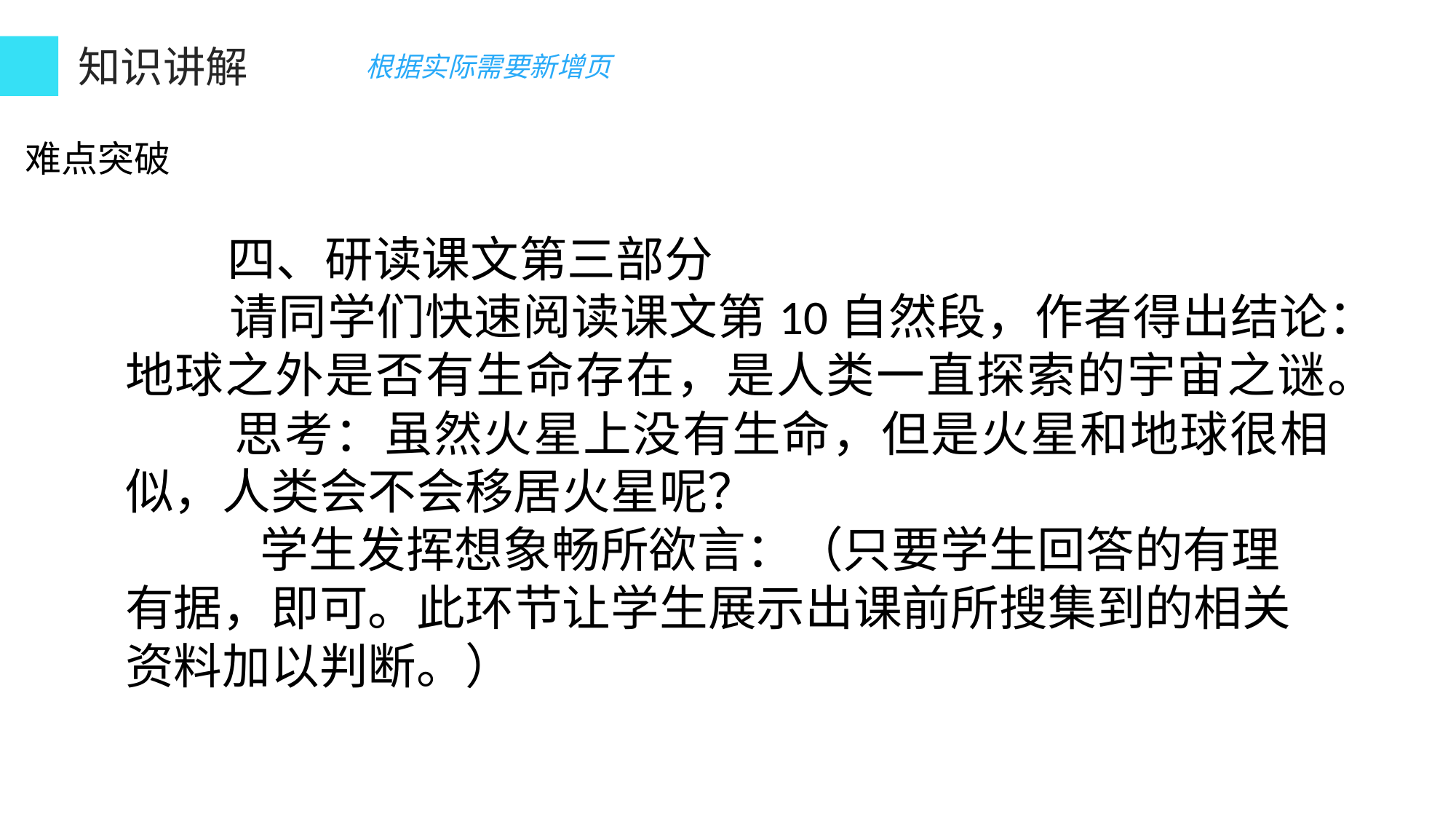

活动与探究（温馨提示：规范操作、注意安全）

知识讲解

根据实际需要新增页
难点突破
     四、研读课文第三部分
     请同学们快速阅读课文第10自然段，作者得出结论：地球之外是否有生命存在，是人类一直探索的宇宙之谜。
     思考：虽然火星上没有生命，但是火星和地球很相似，人类会不会移居火星呢？
        学生发挥想象畅所欲言：（只要学生回答的有理有据，即可。此环节让学生展示出课前所搜集到的相关资料加以判断。）